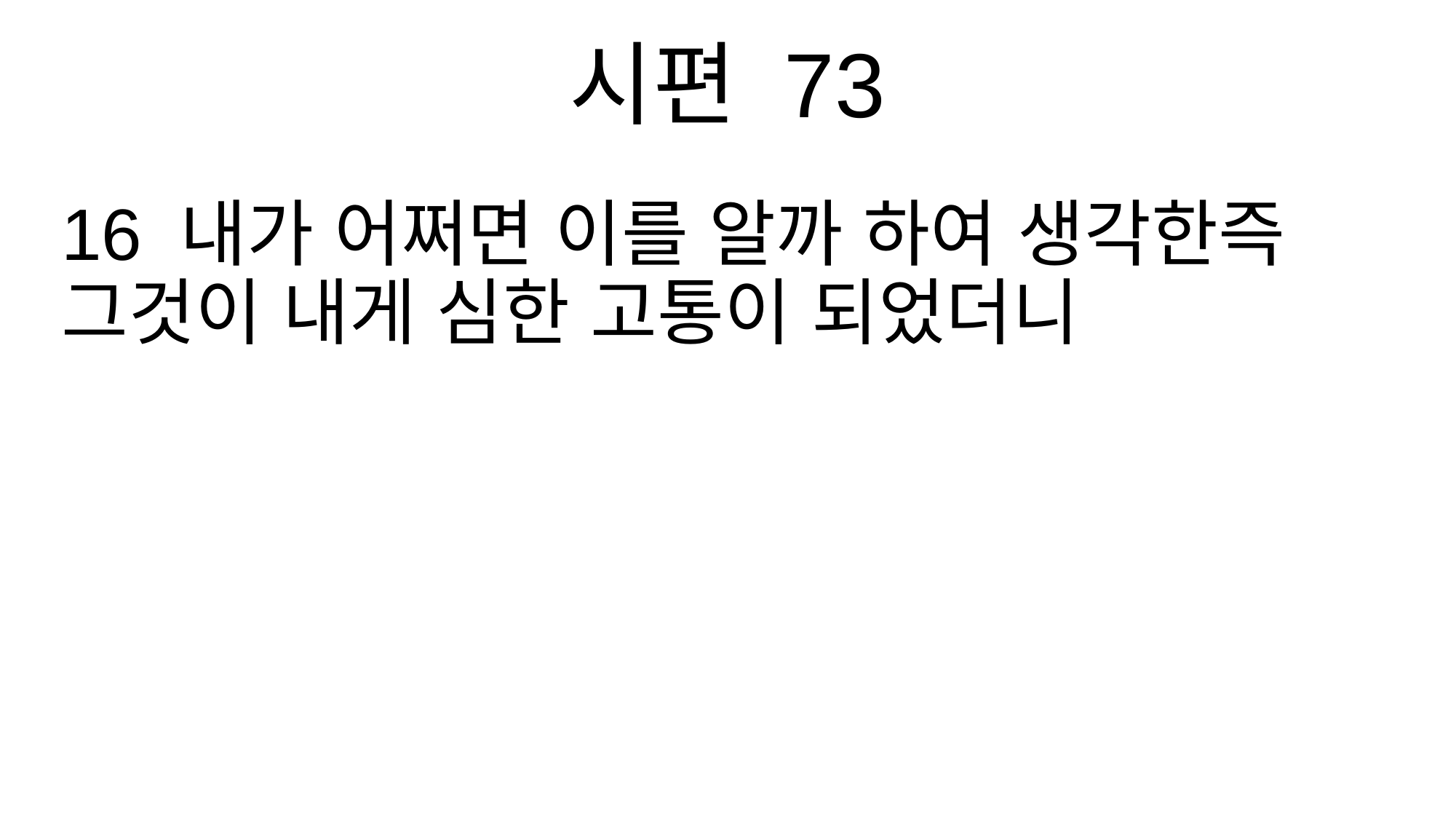

시편 73
16 내가 어쩌면 이를 알까 하여 생각한즉 그것이 내게 심한 고통이 되었더니